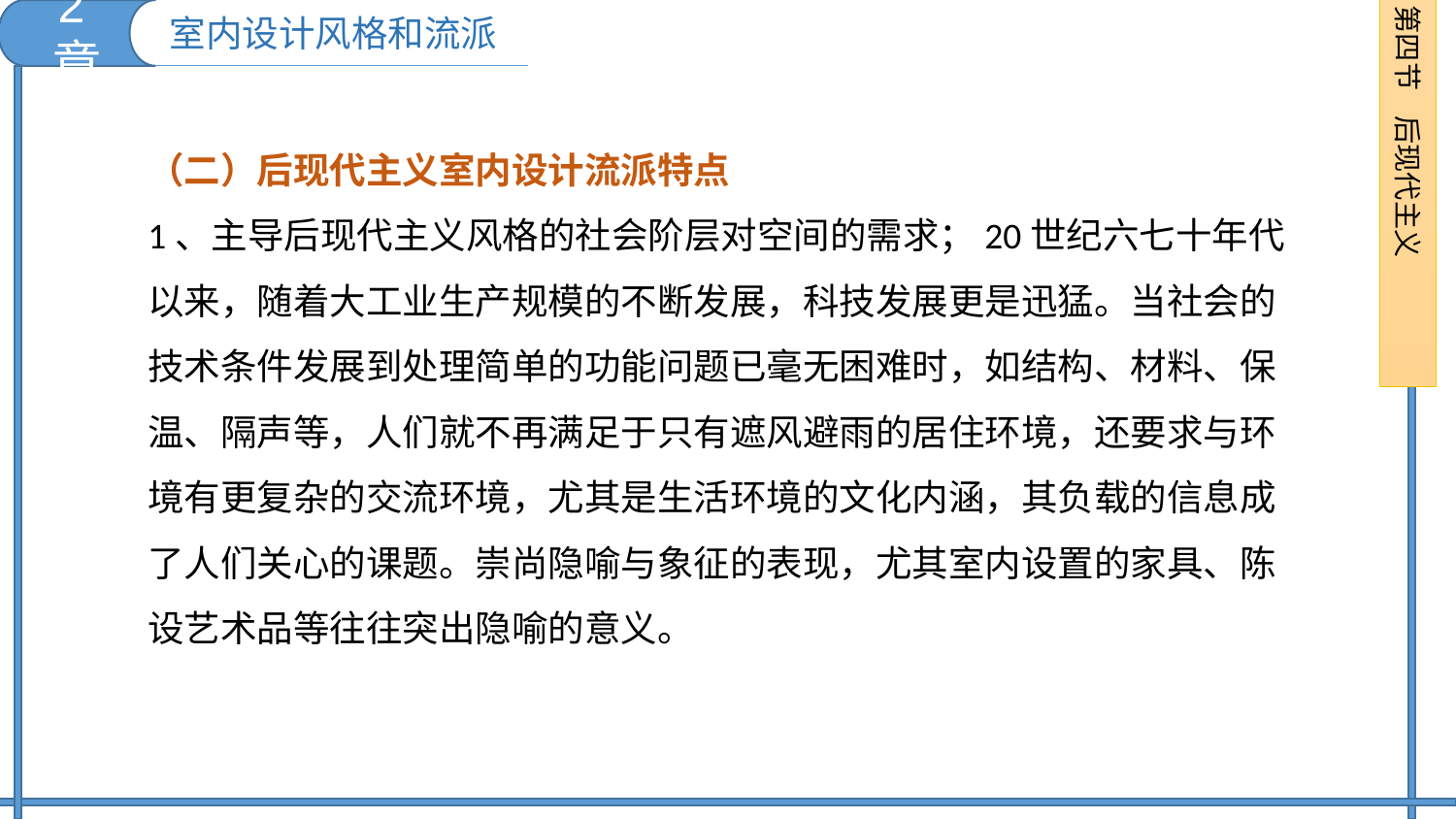

2章
第四节    后现代主义
室内设计风格和流派

（二）后现代主义室内设计流派特点
1、主导后现代主义风格的社会阶层对空间的需求；20世纪六七十年代以来，随着大工业生产规模的不断发展，科技发展更是迅猛。当社会的技术条件发展到处理简单的功能问题已毫无困难时，如结构、材料、保温、隔声等，人们就不再满足于只有遮风避雨的居住环境，还要求与环境有更复杂的交流环境，尤其是生活环境的文化内涵，其负载的信息成了人们关心的课题。崇尚隐喻与象征的表现，尤其室内设置的家具、陈设艺术品等往往突出隐喻的意义。